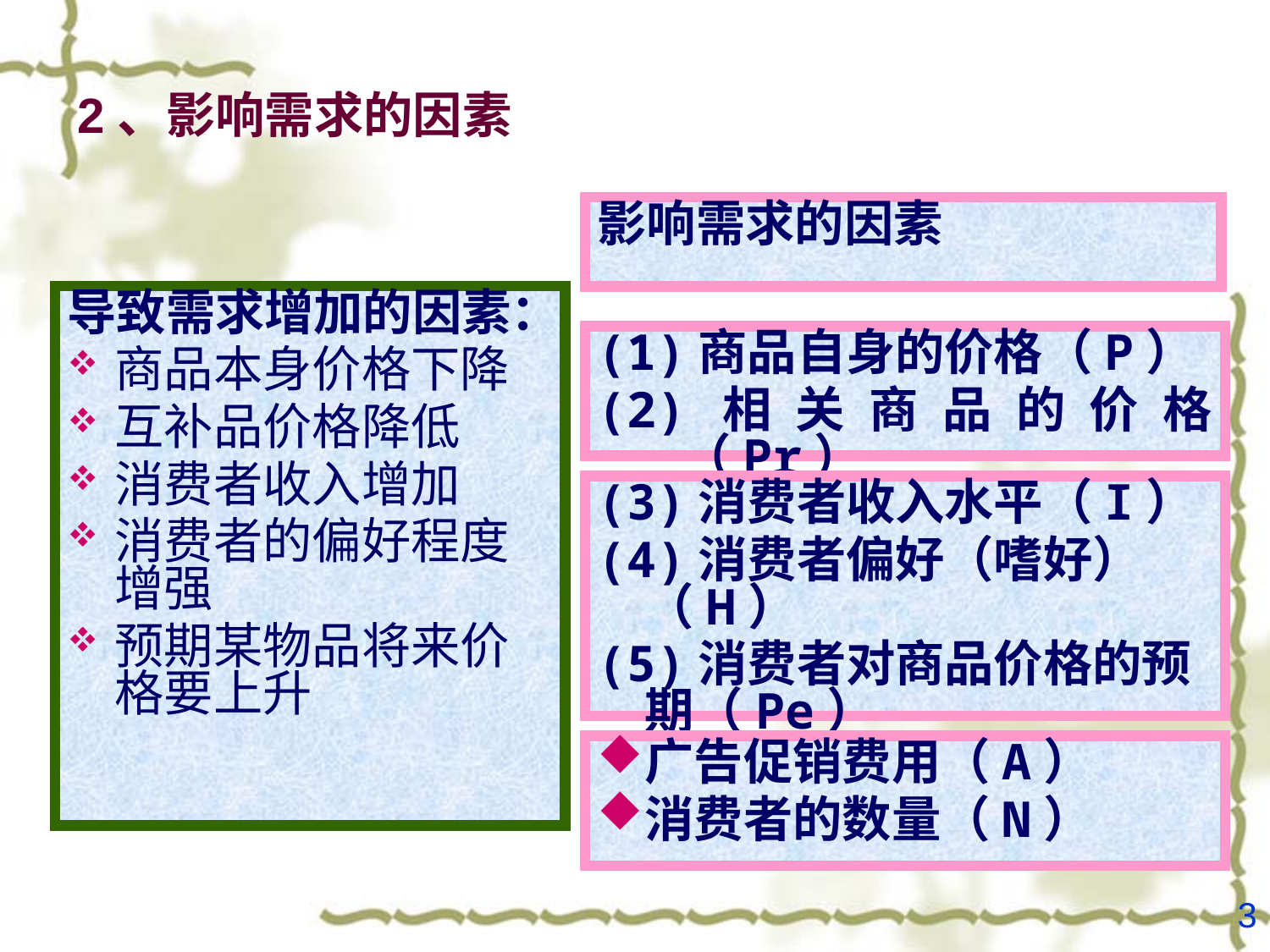

# 2、影响需求的因素
影响需求的因素
导致需求增加的因素：
商品本身价格下降
互补品价格降低
消费者收入增加
消费者的偏好程度增强
预期某物品将来价格要上升
(1)商品自身的价格（P）
(2)相关商品的价格（Pr）
(3)消费者收入水平（I）
(4)消费者偏好（嗜好）（H）
(5)消费者对商品价格的预 期（Pe）
广告促销费用（A）
消费者的数量（N）
3